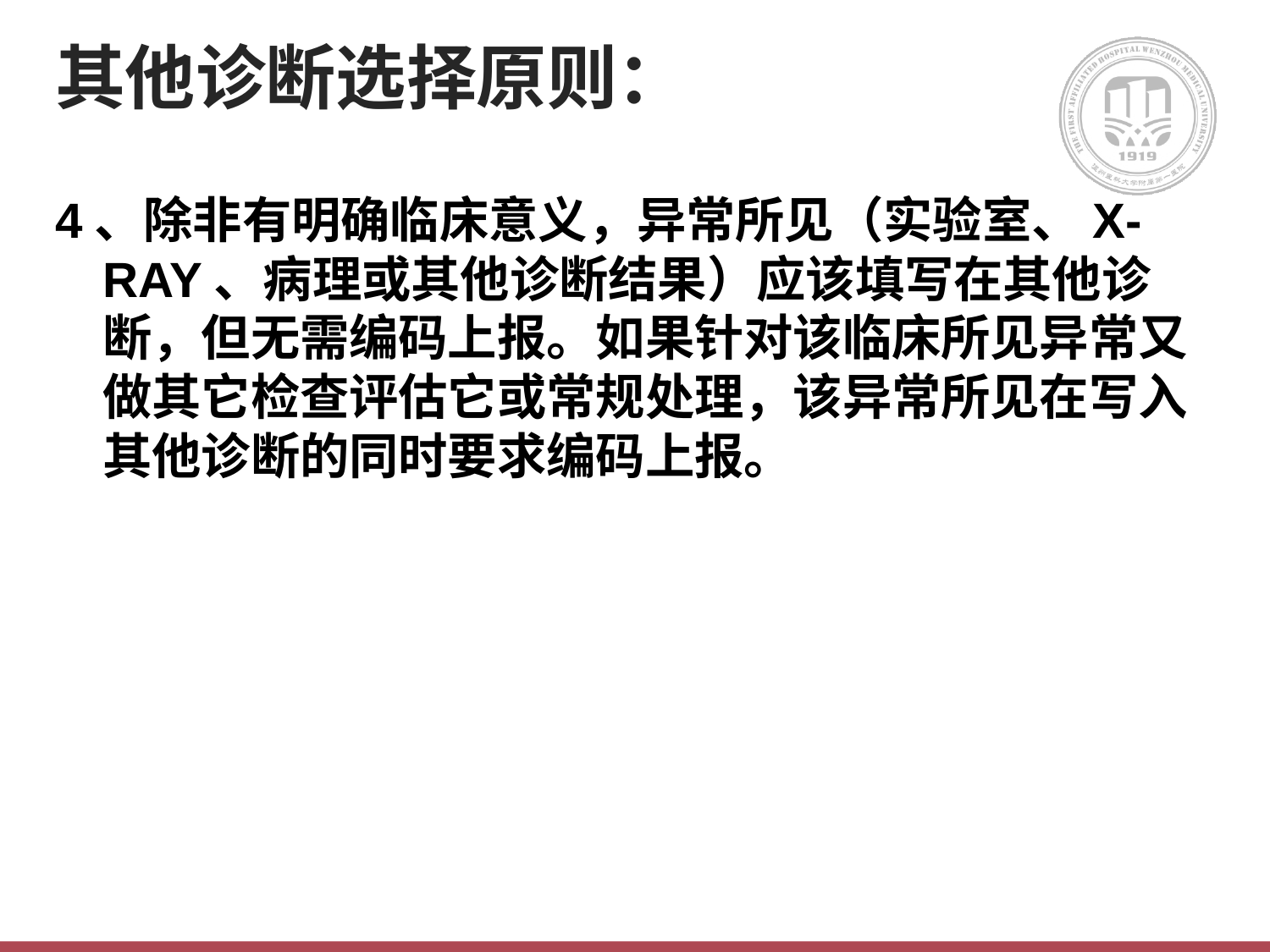

# 其他诊断选择原则：
4、除非有明确临床意义，异常所见（实验室、X-RAY、病理或其他诊断结果）应该填写在其他诊断，但无需编码上报。如果针对该临床所见异常又做其它检查评估它或常规处理，该异常所见在写入其他诊断的同时要求编码上报。